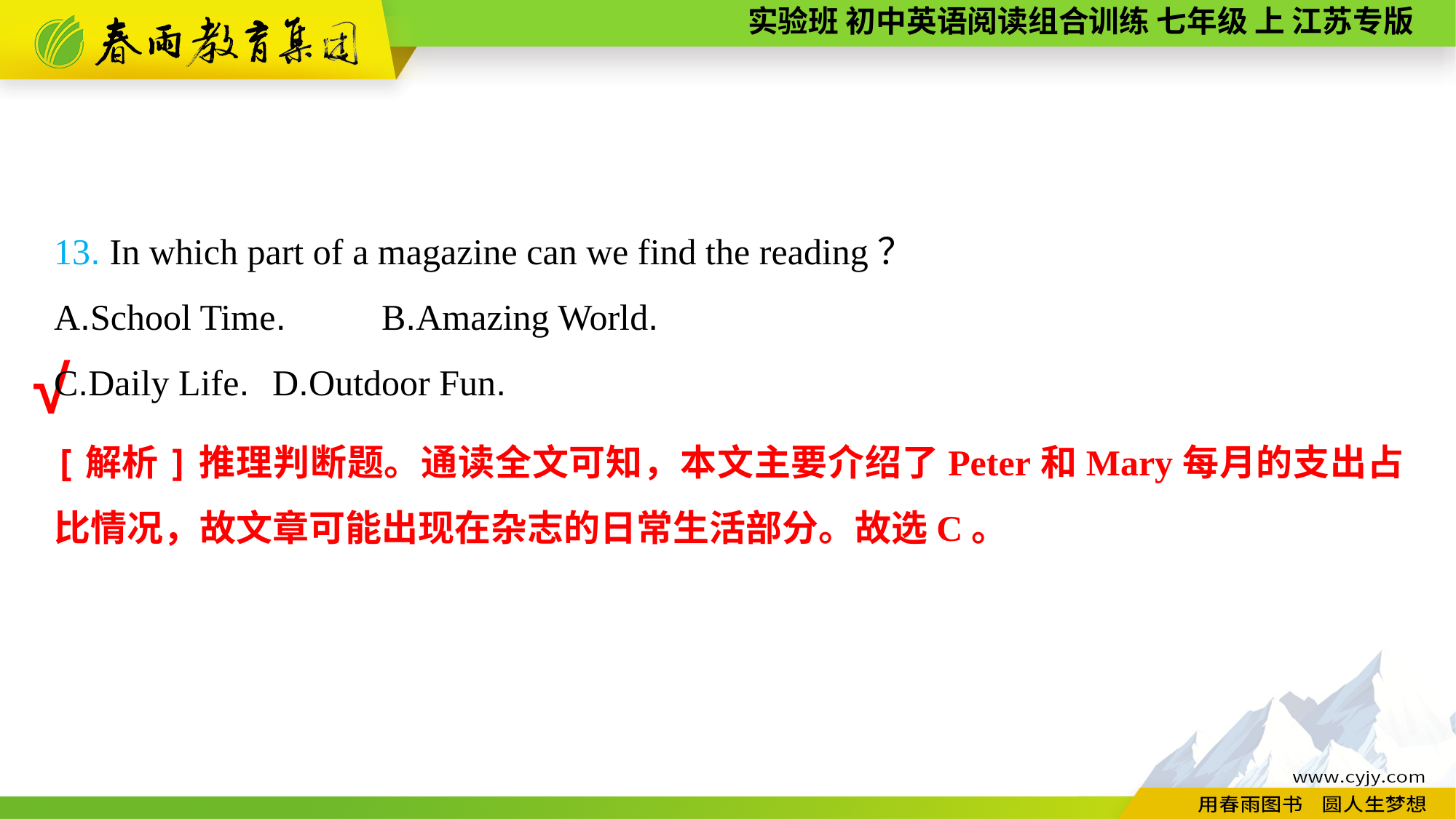

13. In which part of a magazine can we find the reading？
A.School Time.	B.Amazing World.
C.Daily Life.	D.Outdoor Fun.
√
[解析]推理判断题。通读全文可知，本文主要介绍了Peter和Mary每月的支出占比情况，故文章可能出现在杂志的日常生活部分。故选C。